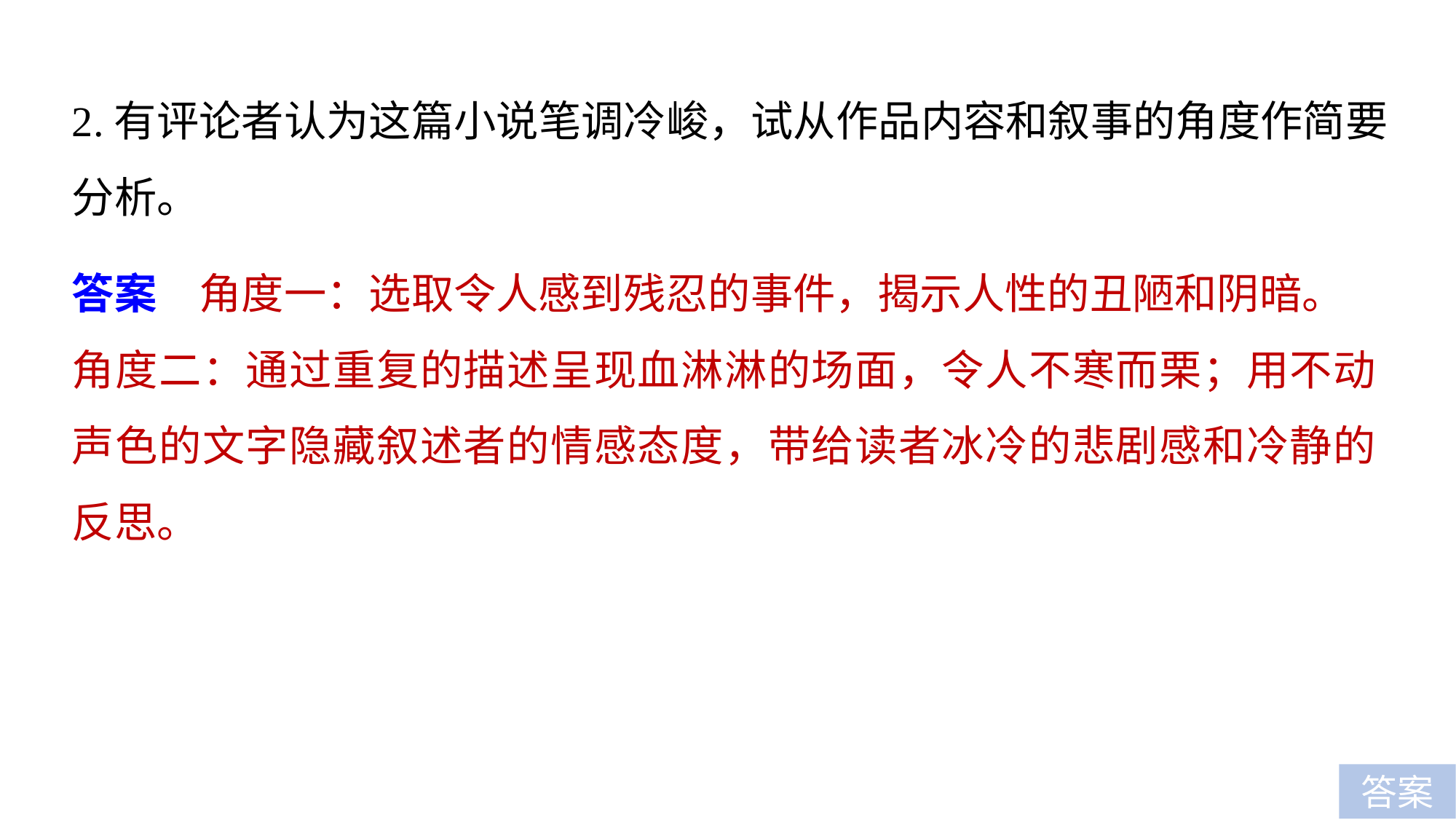

2.有评论者认为这篇小说笔调冷峻，试从作品内容和叙事的角度作简要分析。
答案　角度一：选取令人感到残忍的事件，揭示人性的丑陋和阴暗。
角度二：通过重复的描述呈现血淋淋的场面，令人不寒而栗；用不动声色的文字隐藏叙述者的情感态度，带给读者冰冷的悲剧感和冷静的反思。
答案